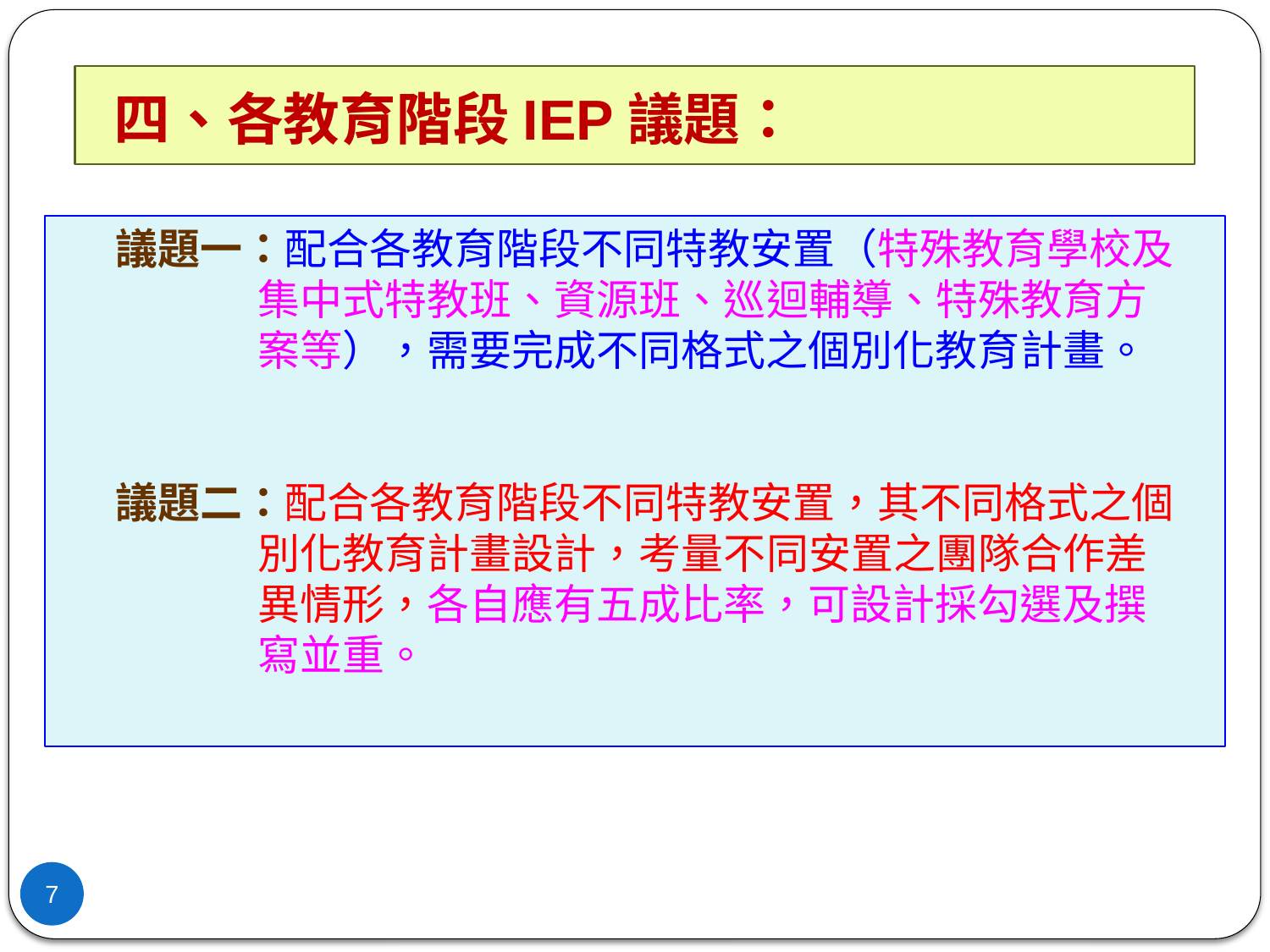

# 四、各教育階段IEP議題：

     議題一：配合各教育階段不同特教安置（特殊教育學校及
                    集中式特教班、資源班、巡迴輔導、特殊教育方
                    案等），需要完成不同格式之個別化教育計畫。

     議題二：配合各教育階段不同特教安置，其不同格式之個
                    別化教育計畫設計，考量不同安置之團隊合作差
                    異情形，各自應有五成比率，可設計採勾選及撰
                    寫並重。

7